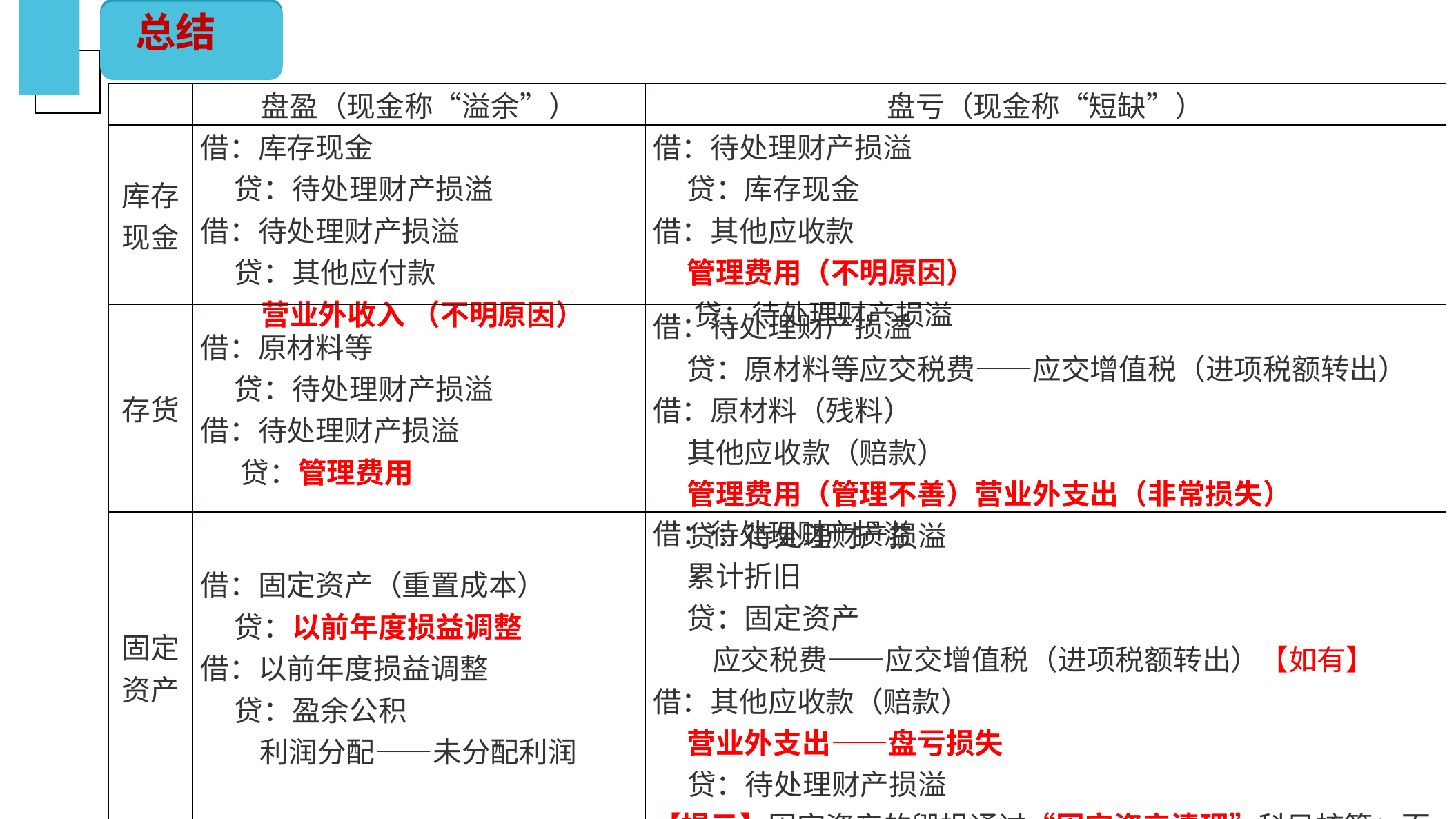

总结

（二）银行存款的清查
|  | 盘盈（现金称“溢余”） | 盘亏（现金称“短缺”） |
| --- | --- | --- |
| 库存现金 | 借：库存现金 贷：待处理财产损溢 借：待处理财产损溢 贷：其他应付款 营业外收入 （不明原因） | 借：待处理财产损溢 贷：库存现金 借：其他应收款 管理费用（不明原因） 贷：待处理财产损溢 |
| 存货 | 借：原材料等 贷：待处理财产损溢 借：待处理财产损溢 贷：管理费用 | 借：待处理财产损溢 贷：原材料等应交税费——应交增值税（进项税额转出） 借：原材料（残料） 其他应收款（赔款） 管理费用（管理不善）营业外支出（非常损失） 贷：待处理财产损溢 |
| 固定资产 | 借：固定资产（重置成本） 贷：以前年度损益调整 借：以前年度损益调整 贷：盈余公积 利润分配——未分配利润 | 借：待处理财产损溢 累计折旧 贷：固定资产 应交税费——应交增值税（进项税额转出）【如有】 借：其他应收款（赔款） 营业外支出——盘亏损失 贷：待处理财产损溢 【提示】固定资产的毁损通过“固定资产清理”科目核算；而存货的毁损通过“待处理财产损溢”科目核算。 |